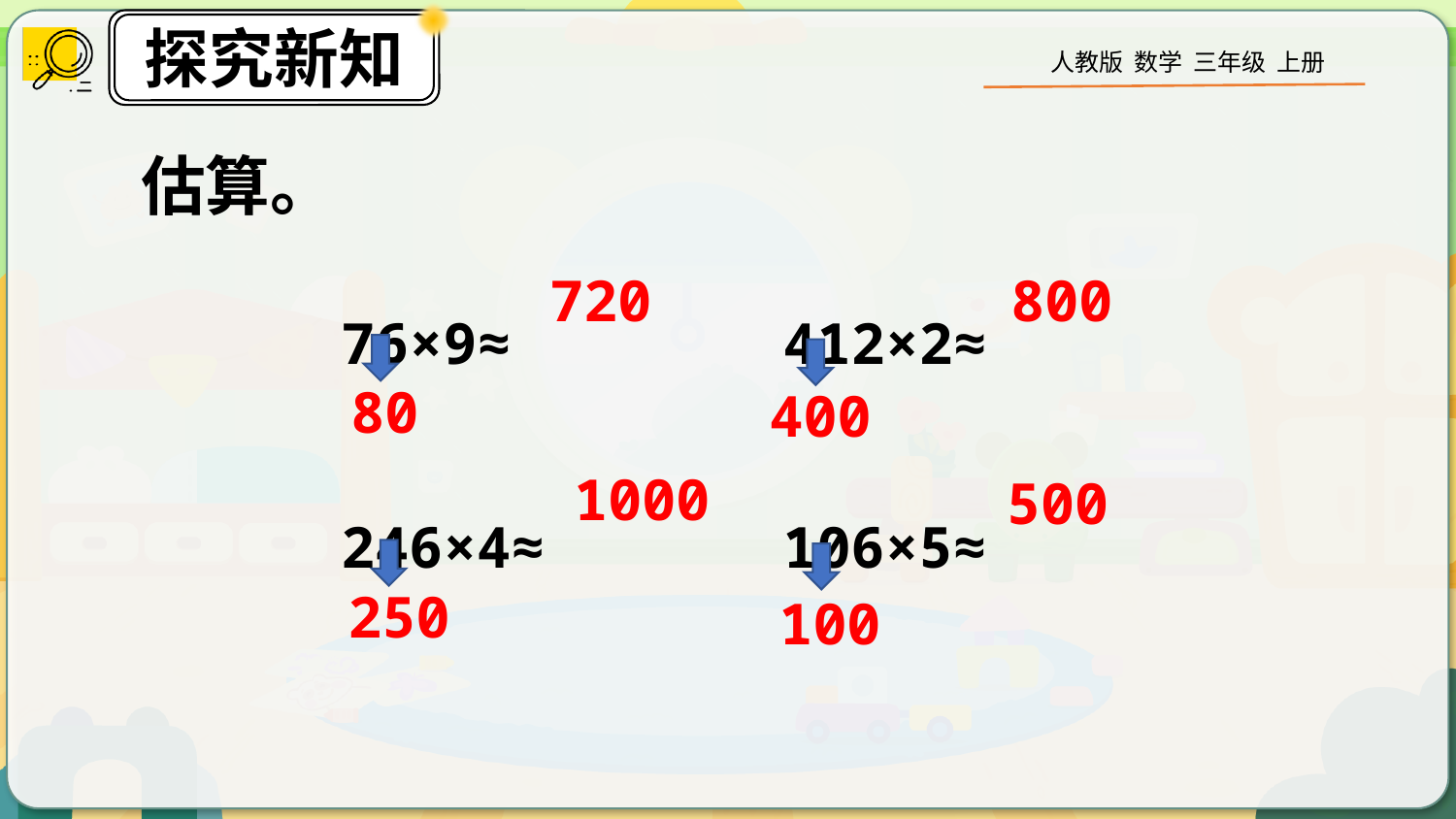

估算。
76×9≈        412×2≈
246×4≈       106×5≈
720
800

80
400
1000
500

250
100